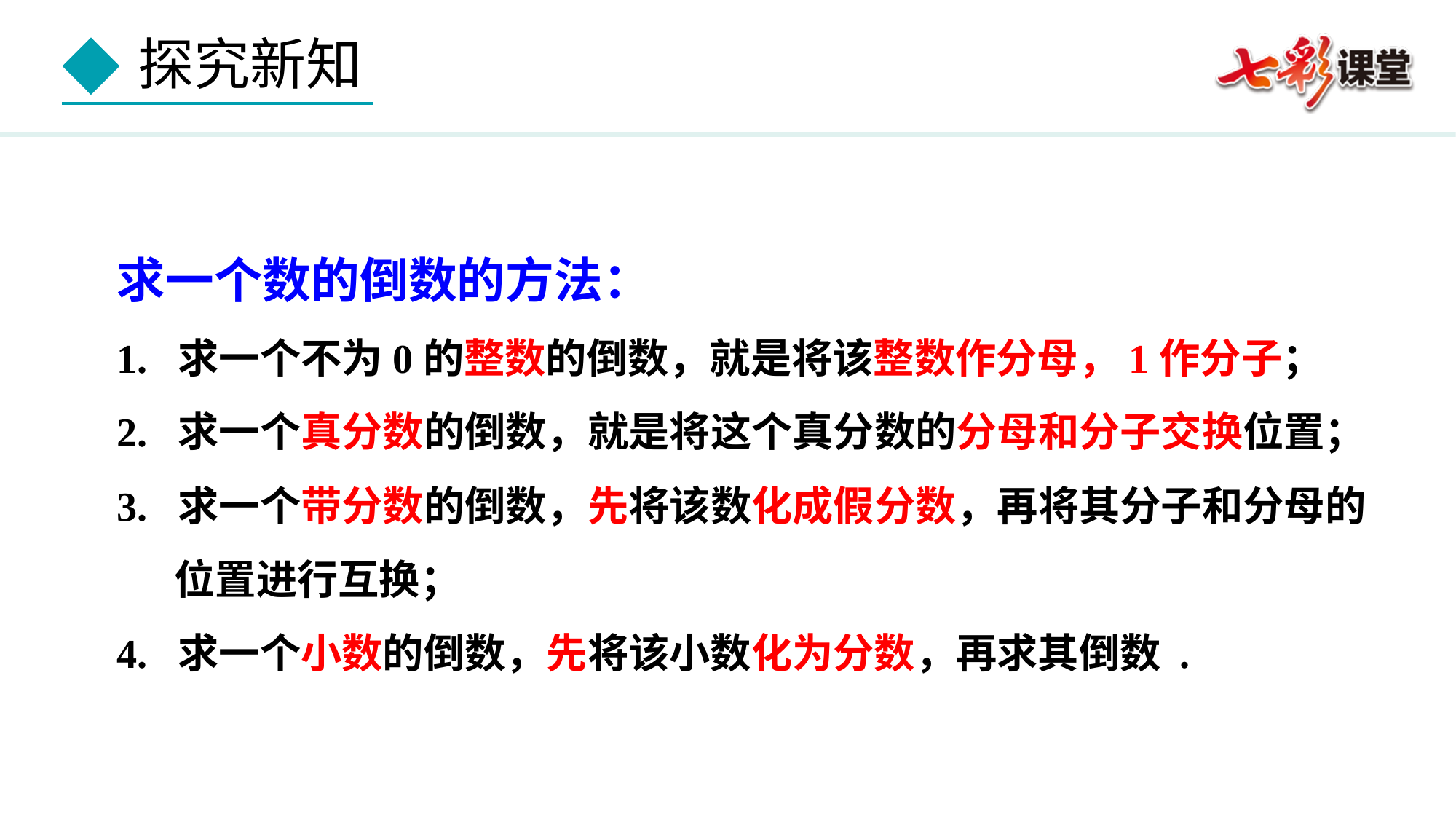

求一个数的倒数的方法：
1.  求一个不为0的整数的倒数，就是将该整数作分母，1作分子；
2.  求一个真分数的倒数，就是将这个真分数的分母和分子交换位置；
3.  求一个带分数的倒数，先将该数化成假分数，再将其分子和分母的位置进行互换；
4.  求一个小数的倒数，先将该小数化为分数，再求其倒数 .